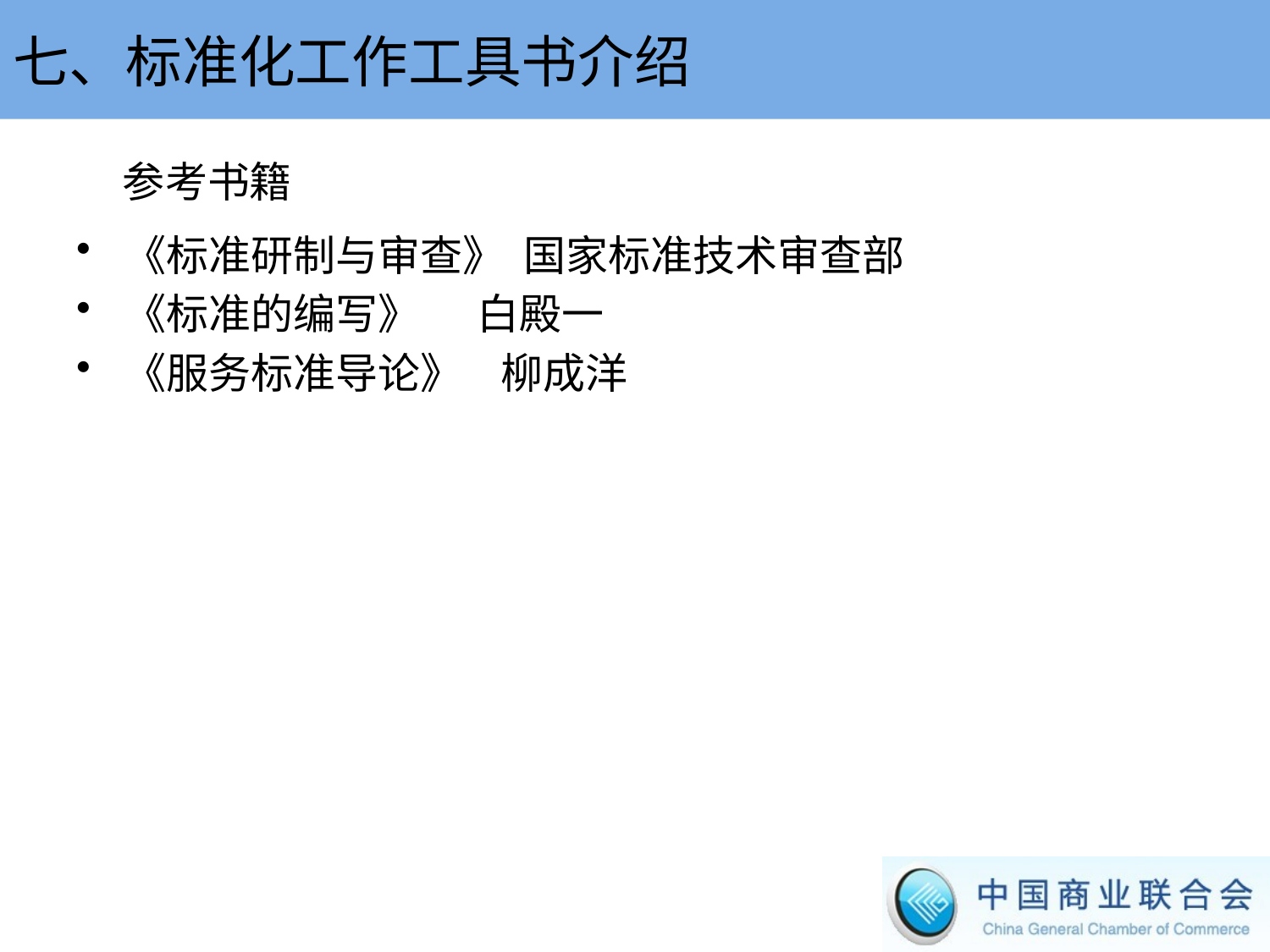

七、标准化工作工具书介绍
参考书籍
《标准研制与审查》  国家标准技术审查部
《标准的编写》      白殿一
《服务标准导论》    柳成洋